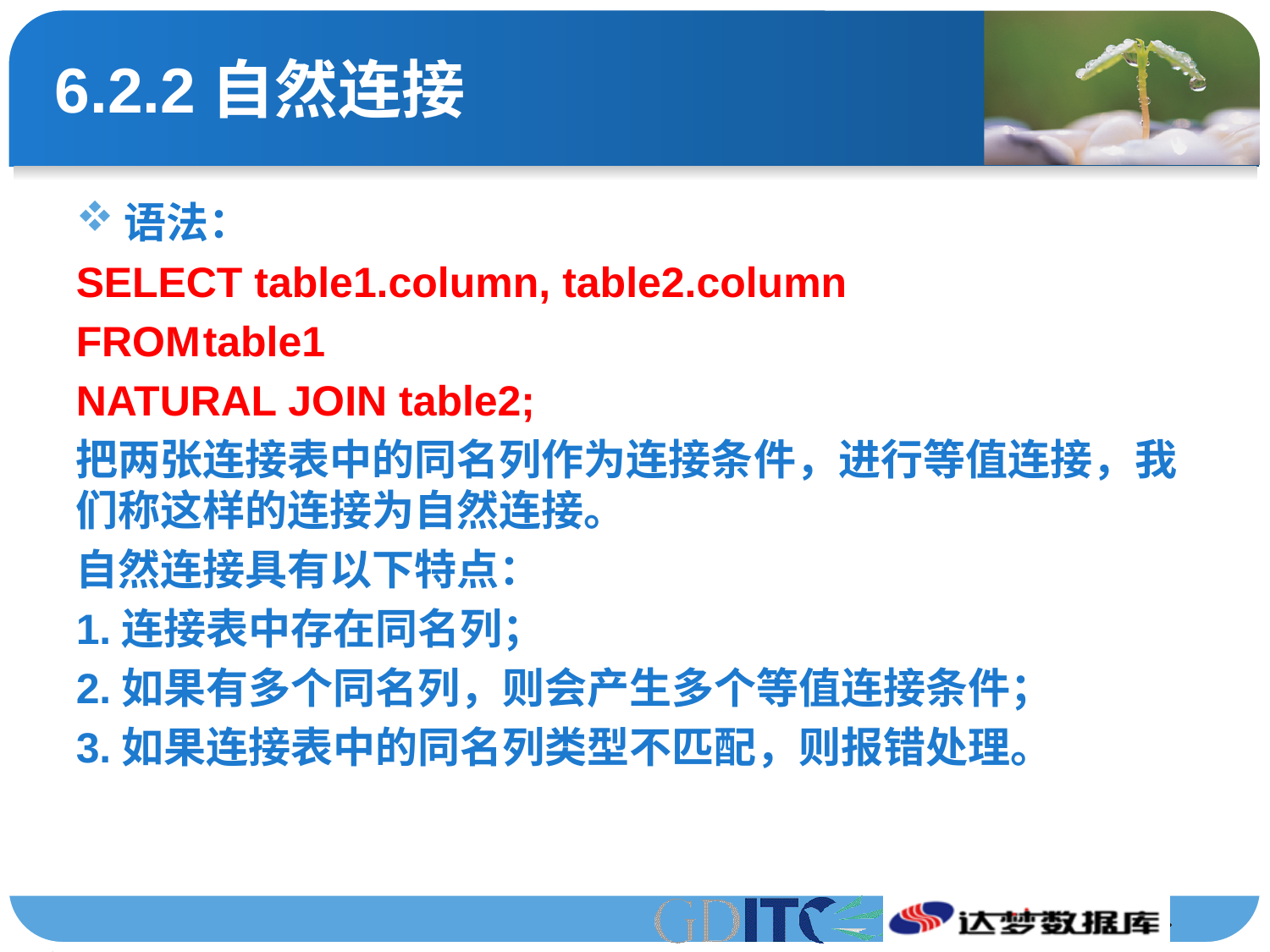

# 6.2.2自然连接
语法：
SELECT table1.column, table2.column
FROM	table1
NATURAL JOIN table2;
把两张连接表中的同名列作为连接条件，进行等值连接，我们称这样的连接为自然连接。
自然连接具有以下特点：
1.连接表中存在同名列；
2.如果有多个同名列，则会产生多个等值连接条件；
3.如果连接表中的同名列类型不匹配，则报错处理。